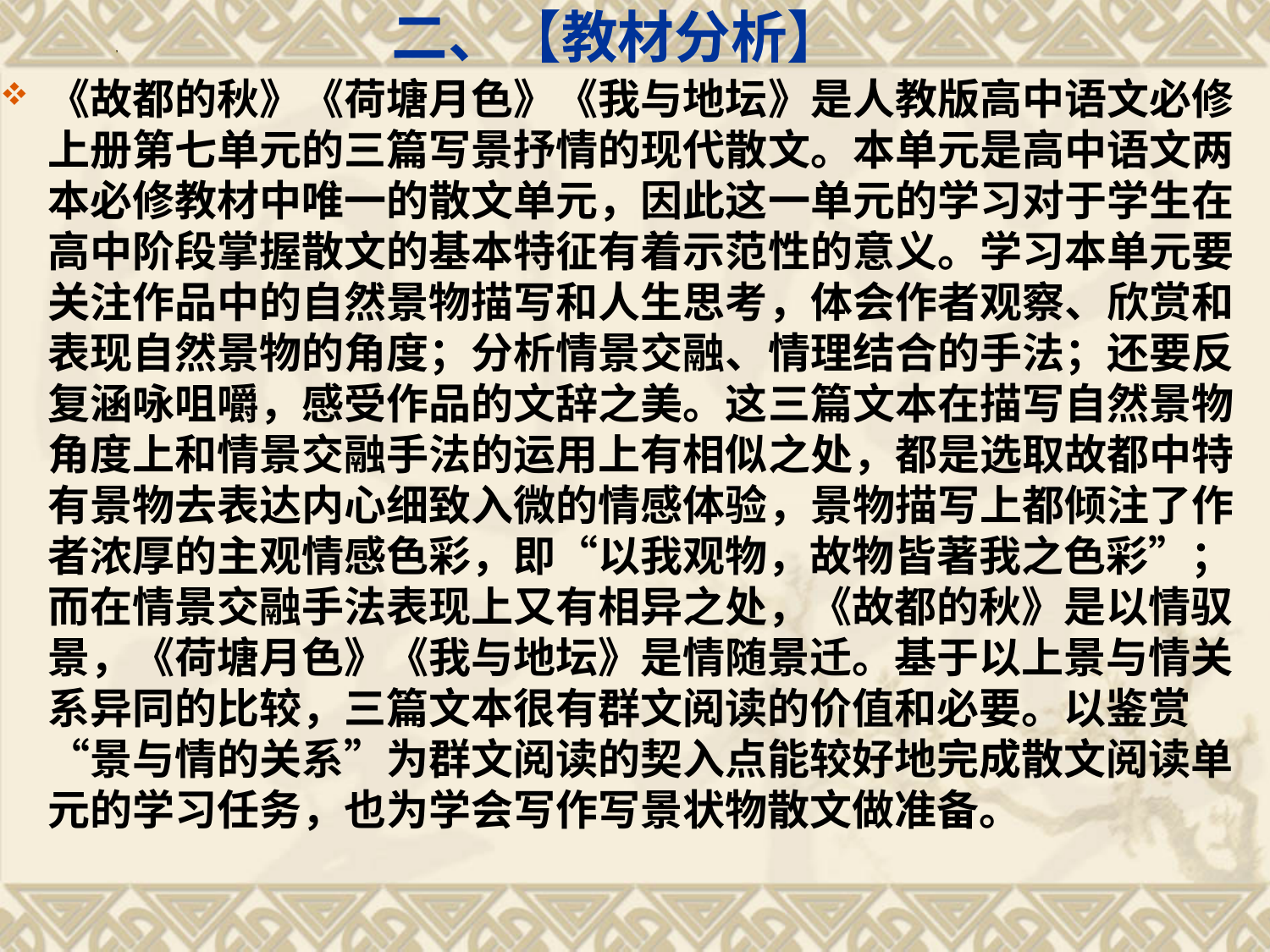

# 二、【教材分析】
《故都的秋》《荷塘月色》《我与地坛》是人教版高中语文必修上册第七单元的三篇写景抒情的现代散文。本单元是高中语文两本必修教材中唯一的散文单元，因此这一单元的学习对于学生在高中阶段掌握散文的基本特征有着示范性的意义。学习本单元要关注作品中的自然景物描写和人生思考，体会作者观察、欣赏和表现自然景物的角度；分析情景交融、情理结合的手法；还要反复涵咏咀嚼，感受作品的文辞之美。这三篇文本在描写自然景物角度上和情景交融手法的运用上有相似之处，都是选取故都中特有景物去表达内心细致入微的情感体验，景物描写上都倾注了作者浓厚的主观情感色彩，即“以我观物，故物皆著我之色彩”；而在情景交融手法表现上又有相异之处，《故都的秋》是以情驭景，《荷塘月色》《我与地坛》是情随景迁。基于以上景与情关系异同的比较，三篇文本很有群文阅读的价值和必要。以鉴赏“景与情的关系”为群文阅读的契入点能较好地完成散文阅读单元的学习任务，也为学会写作写景状物散文做准备。